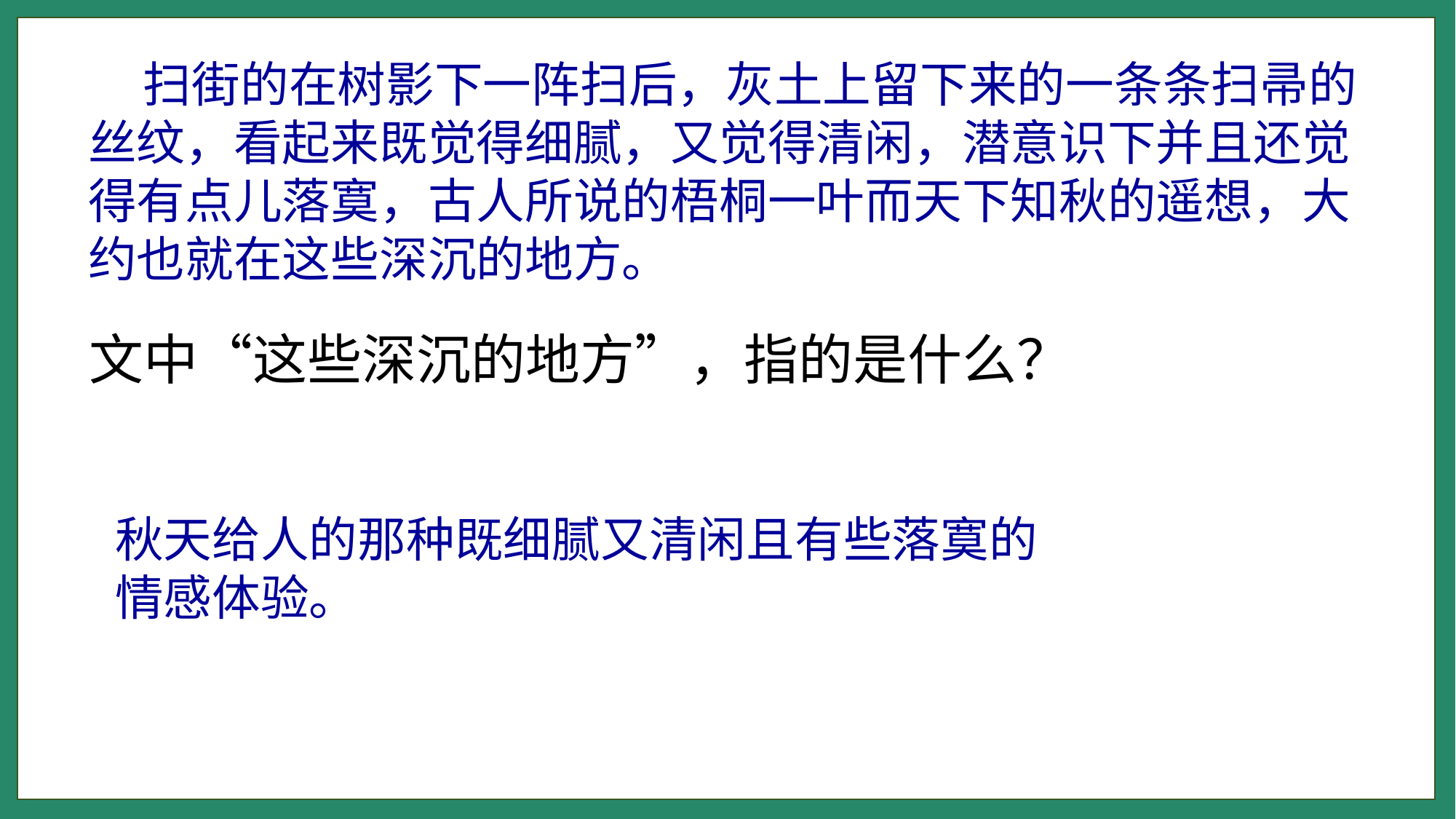

扫街的在树影下一阵扫后，灰土上留下来的一条条扫帚的丝纹，看起来既觉得细腻，又觉得清闲，潜意识下并且还觉得有点儿落寞，古人所说的梧桐一叶而天下知秋的遥想，大约也就在这些深沉的地方。
文中“这些深沉的地方”，指的是什么？
秋天给人的那种既细腻又清闲且有些落寞的
情感体验。